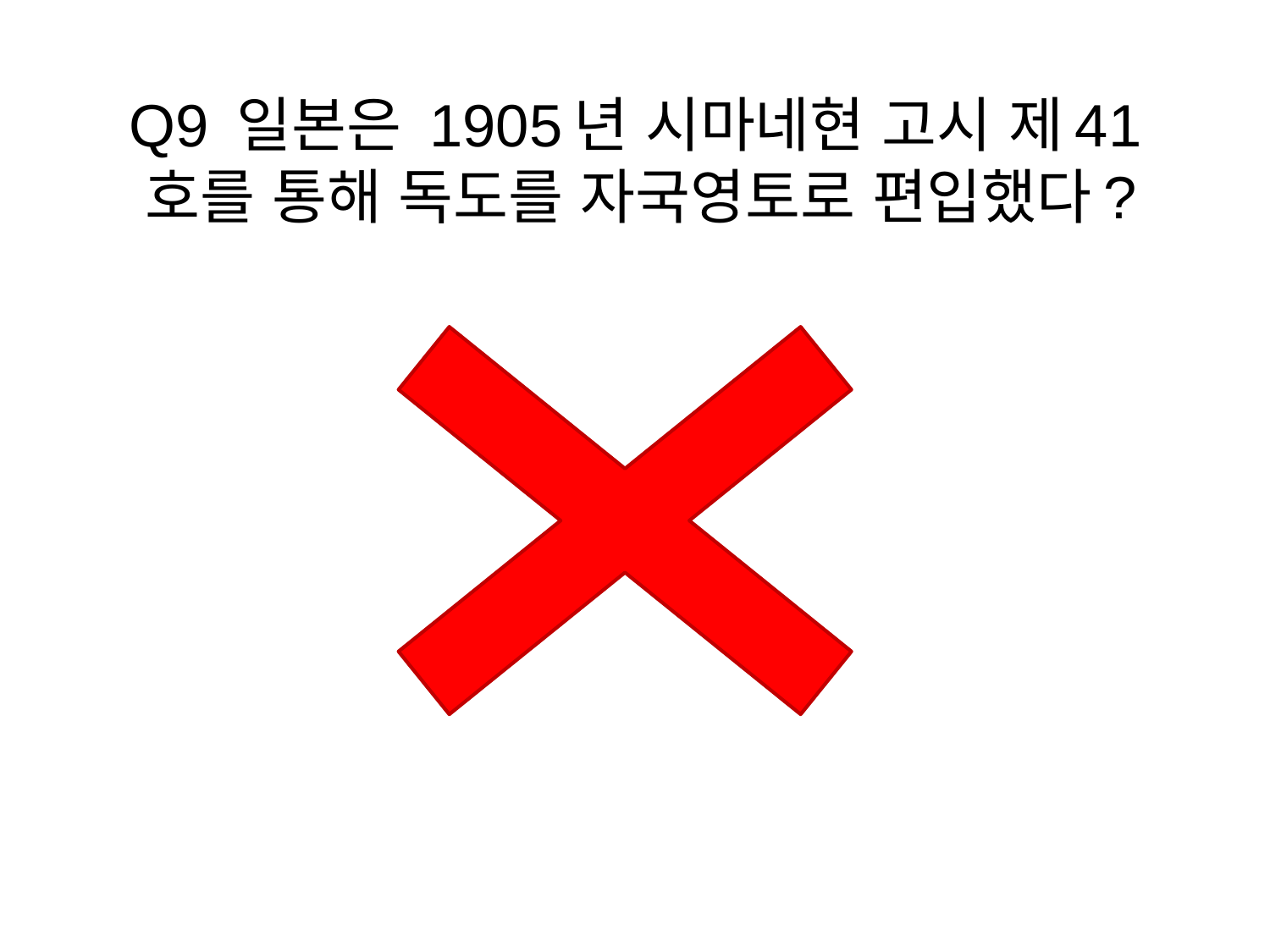

# Q9 일본은 1905년 시마네현 고시 제41호를 통해 독도를 자국영토로 편입했다?